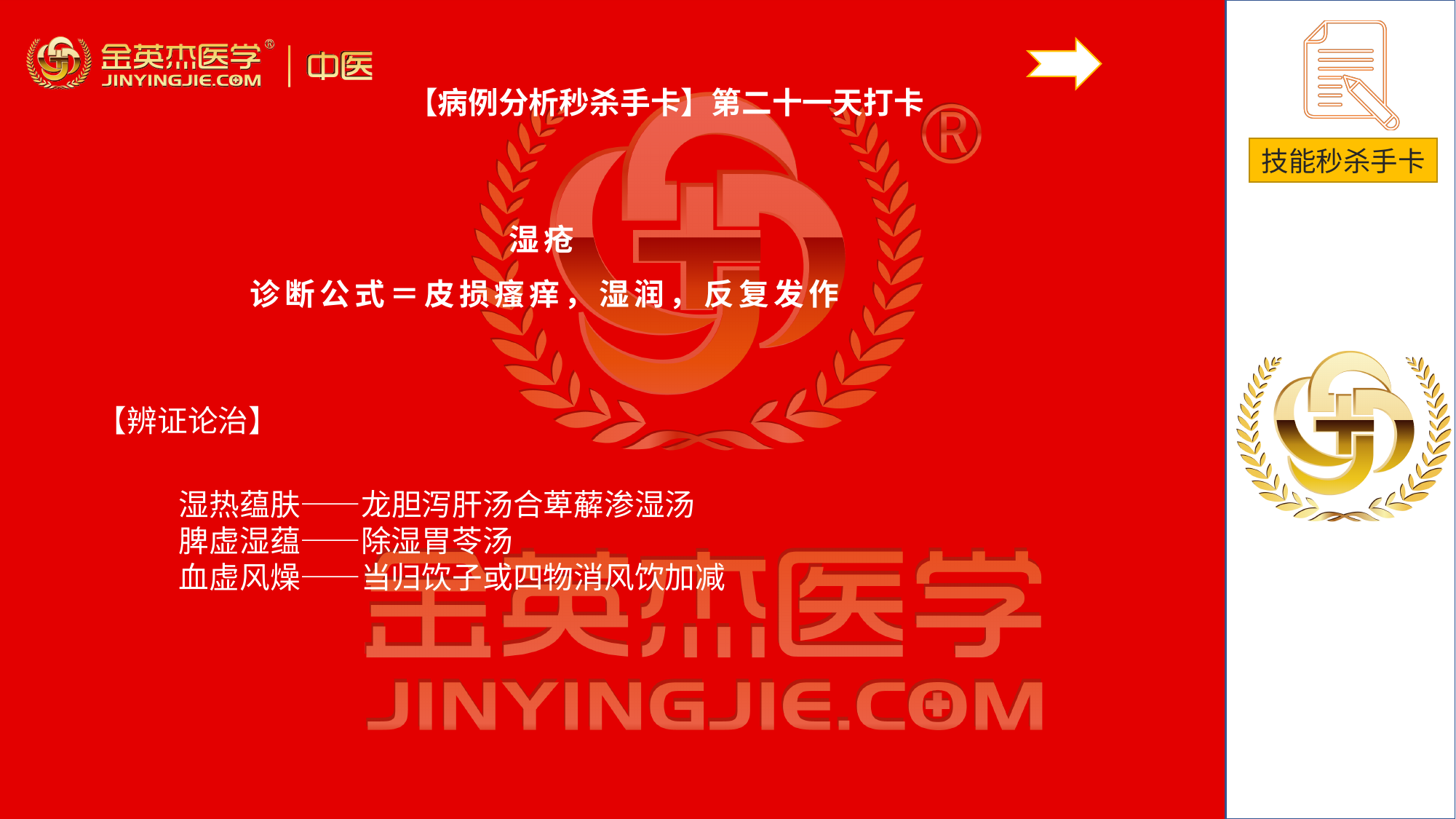

【病例分析秒杀手卡】第二十一天打卡
湿疮
诊断公式＝皮损瘙痒，湿润，反复发作
# 【辨证论治】
湿热蕴肤——龙胆泻肝汤合萆薢渗湿汤脾虚湿蕴——除湿胃苓汤血虚风燥——当归饮子或四物消风饮加减